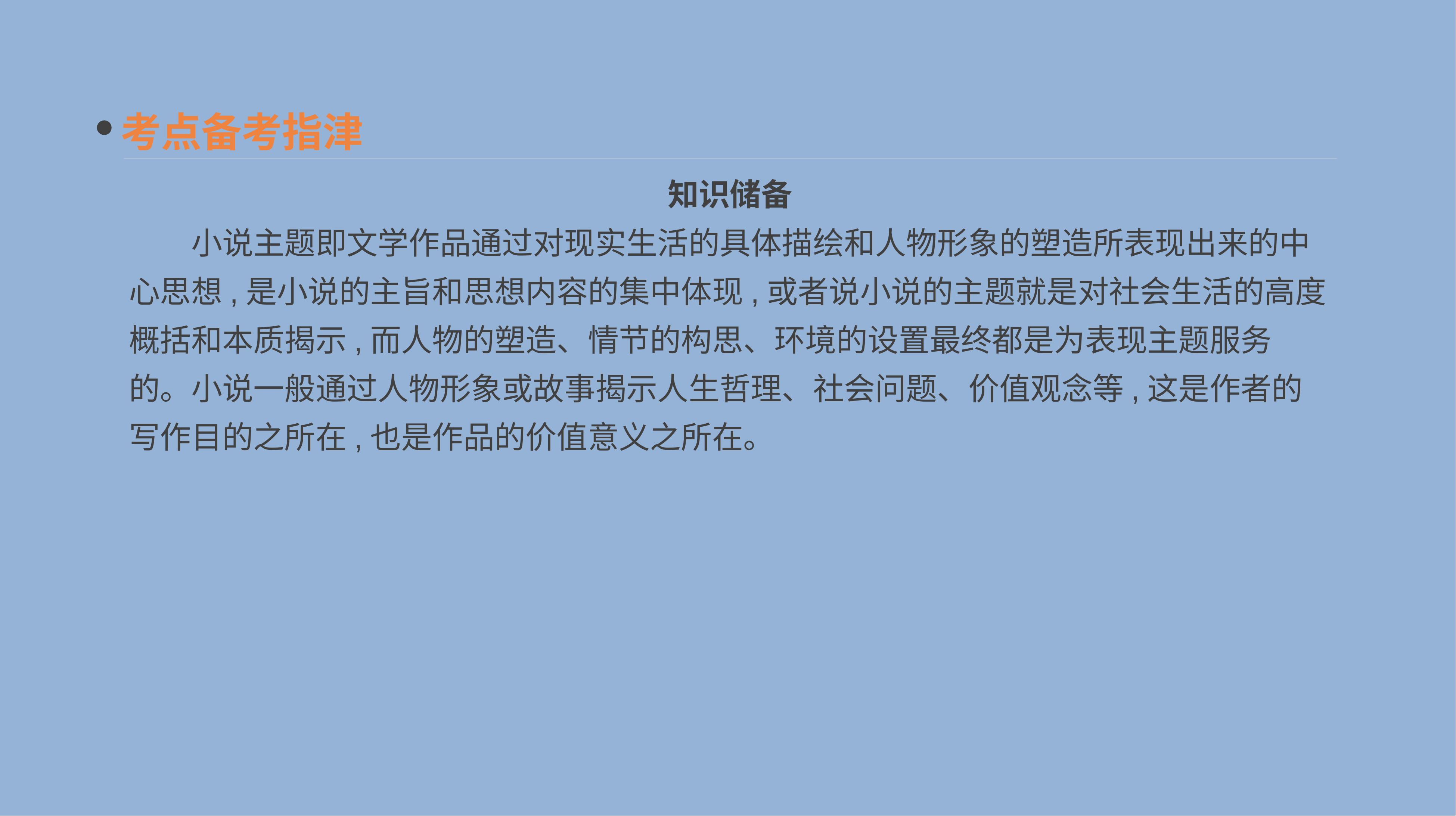

考点备考指津

知识储备
　　小说主题即文学作品通过对现实生活的具体描绘和人物形象的塑造所表现出来的中心思想,是小说的主旨和思想内容的集中体现,或者说小说的主题就是对社会生活的高度概括和本质揭示,而人物的塑造、情节的构思、环境的设置最终都是为表现主题服务的。小说一般通过人物形象或故事揭示人生哲理、社会问题、价值观念等,这是作者的写作目的之所在,也是作品的价值意义之所在。